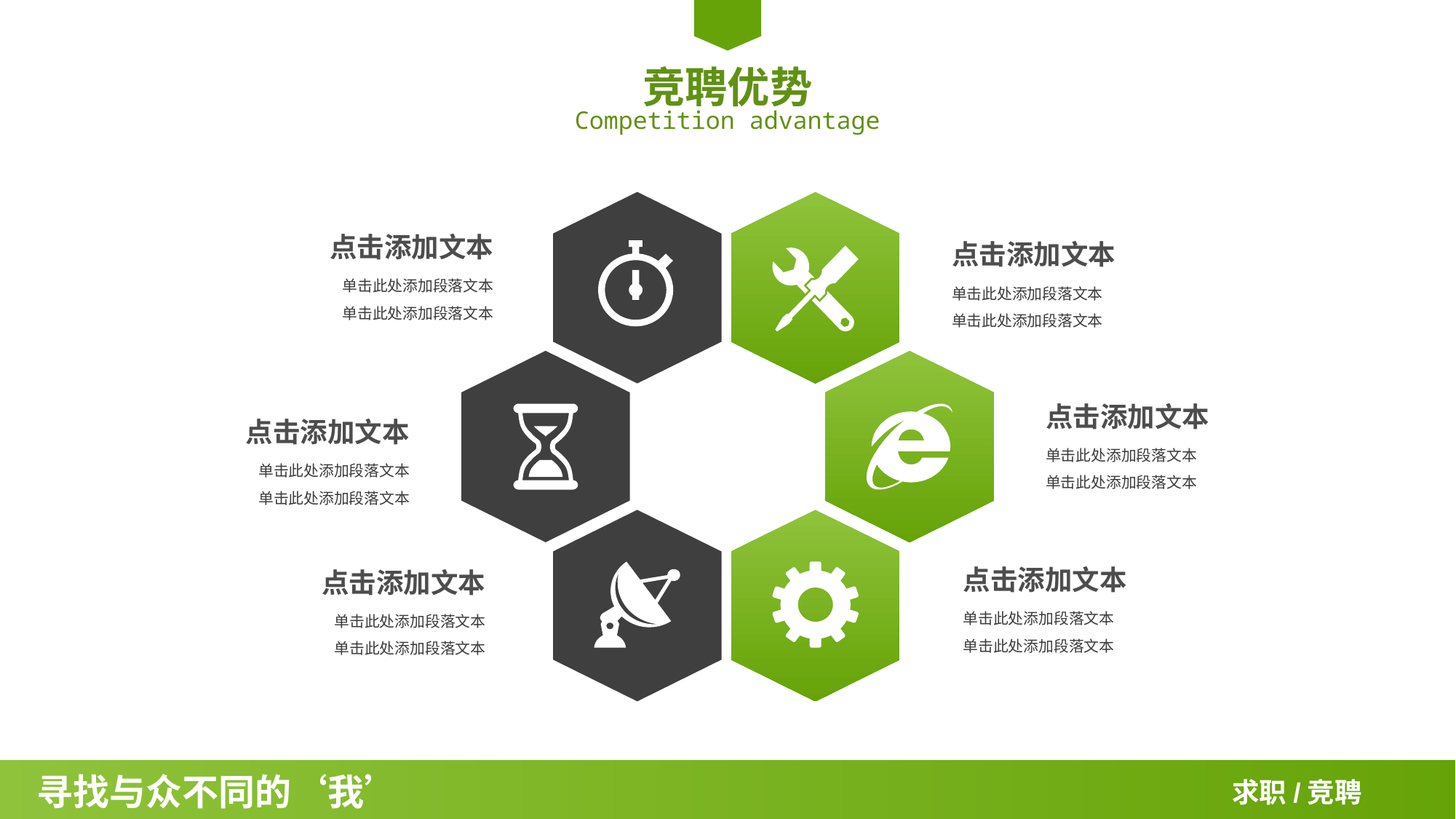

竞聘优势
Competition advantage

点击添加文本
点击添加文本

单击此处添加段落文本
单击此处添加段落文本
单击此处添加段落文本
单击此处添加段落文本

点击添加文本

点击添加文本
单击此处添加段落文本
单击此处添加段落文本
单击此处添加段落文本
单击此处添加段落文本

点击添加文本
点击添加文本

单击此处添加段落文本
单击此处添加段落文本
单击此处添加段落文本
单击此处添加段落文本

寻找与众不同的‘我’
求职/竞聘